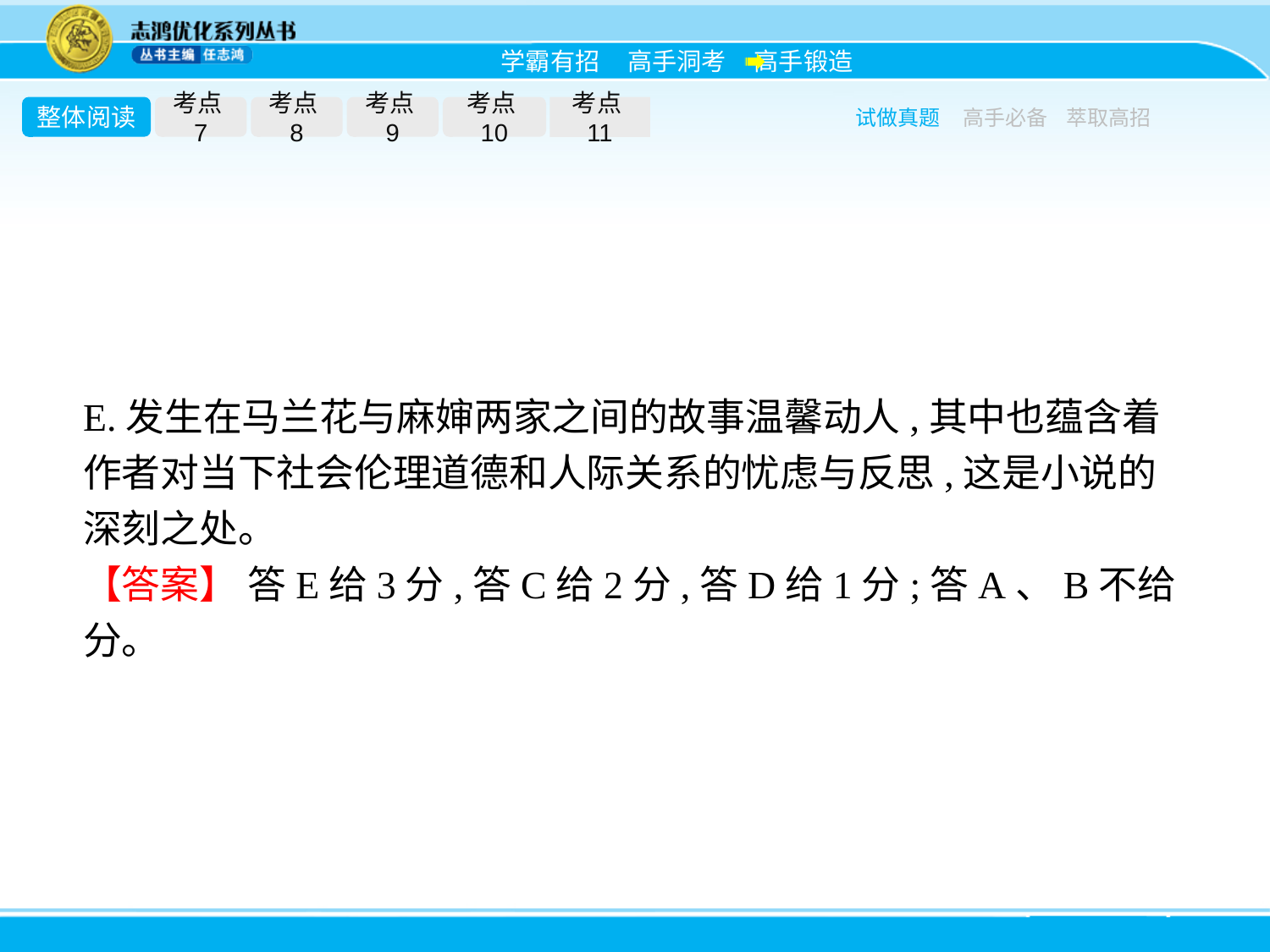

整体阅读
考点7
考点8
考点9
考点10
考点11
试做真题
高手必备
萃取高招
E.发生在马兰花与麻婶两家之间的故事温馨动人,其中也蕴含着作者对当下社会伦理道德和人际关系的忧虑与反思,这是小说的深刻之处。
【答案】 答E给3分,答C给2分,答D给1分;答A、B不给分。